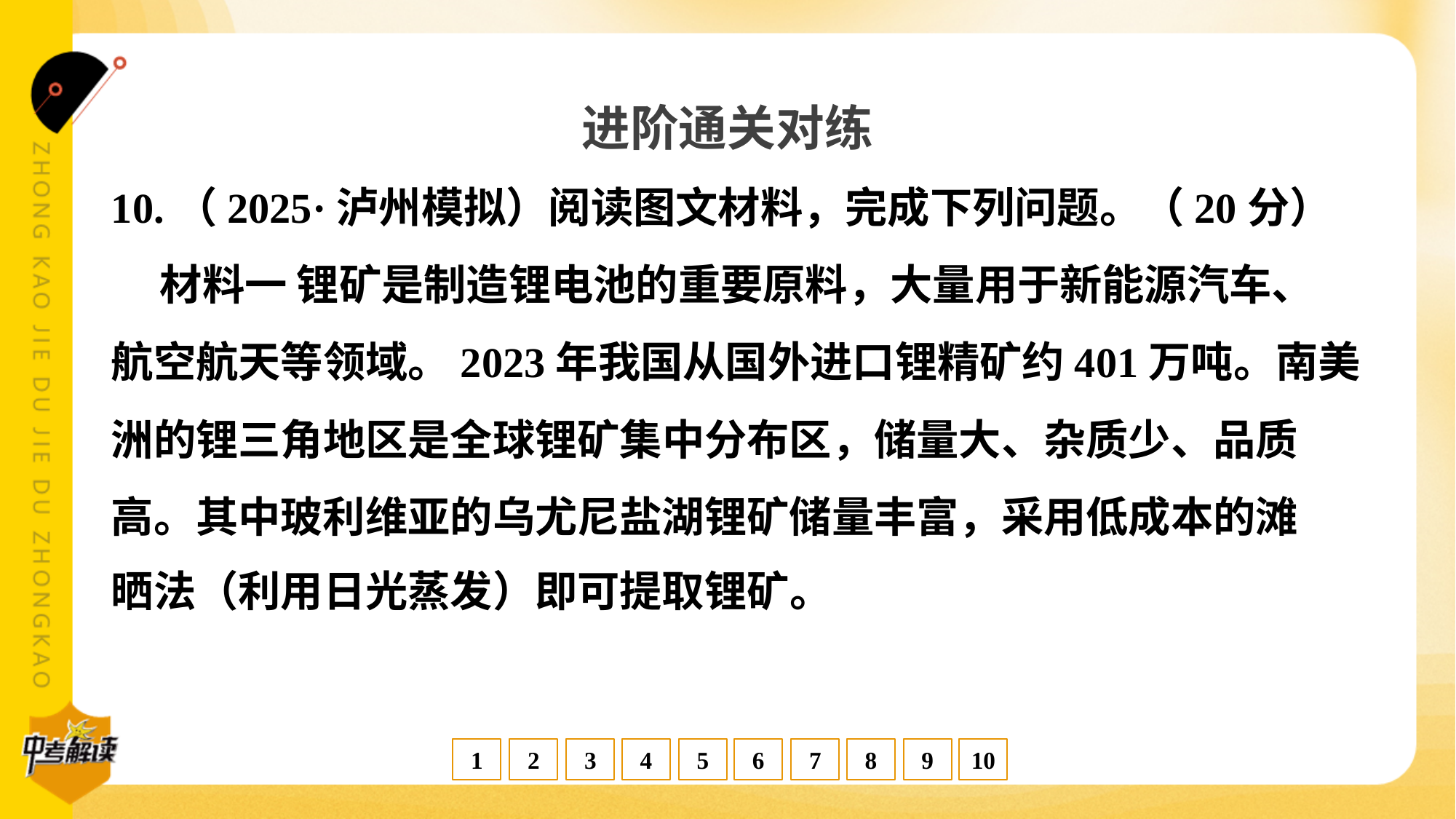

进阶通关对练
10.（2025·泸州模拟）阅读图文材料，完成下列问题。（20分）
    材料一 锂矿是制造锂电池的重要原料，大量用于新能源汽车、
航空航天等领域。2023年我国从国外进口锂精矿约401万吨。南美
洲的锂三角地区是全球锂矿集中分布区，储量大、杂质少、品质
高。其中玻利维亚的乌尤尼盐湖锂矿储量丰富，采用低成本的滩
晒法（利用日光蒸发）即可提取锂矿。